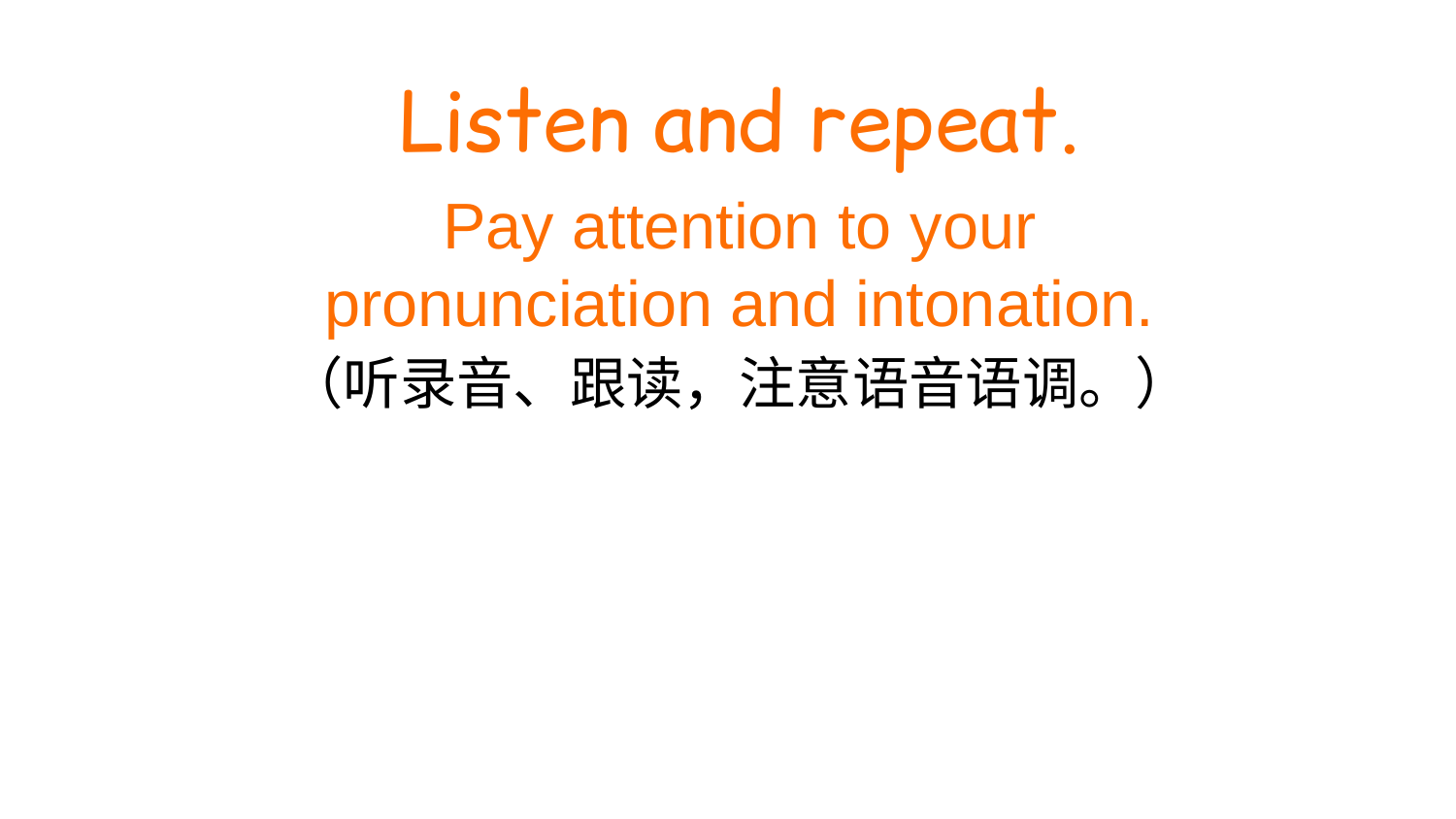

Listen and repeat.
Pay attention to your pronunciation and intonation.
（听录音、跟读，注意语音语调。）